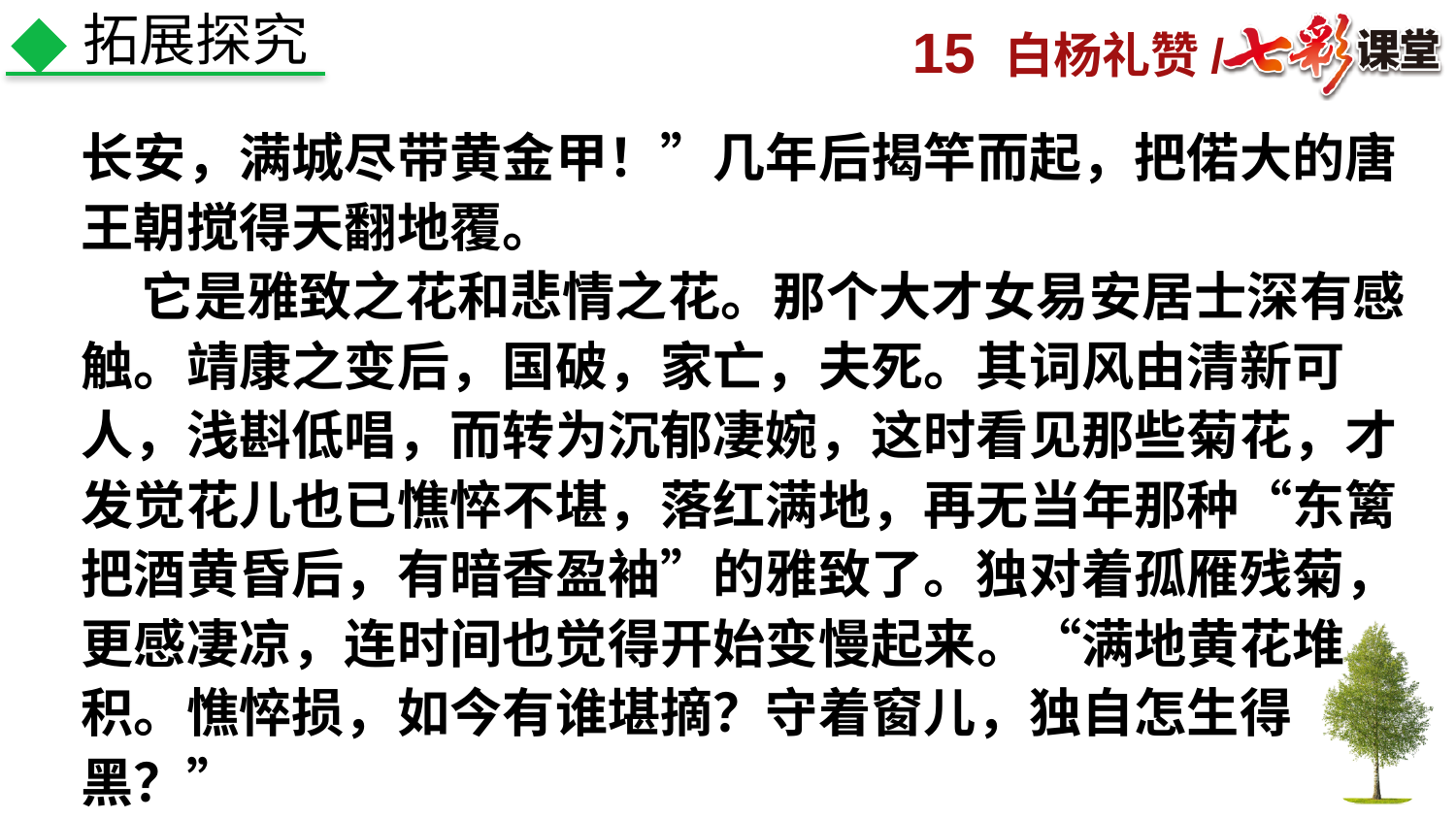

拓展探究

长安，满城尽带黄金甲！”几年后揭竿而起，把偌大的唐王朝搅得天翻地覆。
    它是雅致之花和悲情之花。那个大才女易安居士深有感触。靖康之变后，国破，家亡，夫死。其词风由清新可人，浅斟低唱，而转为沉郁凄婉，这时看见那些菊花，才发觉花儿也已憔悴不堪，落红满地，再无当年那种“东篱把酒黄昏后，有暗香盈袖”的雅致了。独对着孤雁残菊，更感凄凉，连时间也觉得开始变慢起来。“满地黄花堆积。憔悴损，如今有谁堪摘？守着窗儿，独自怎生得黑？”